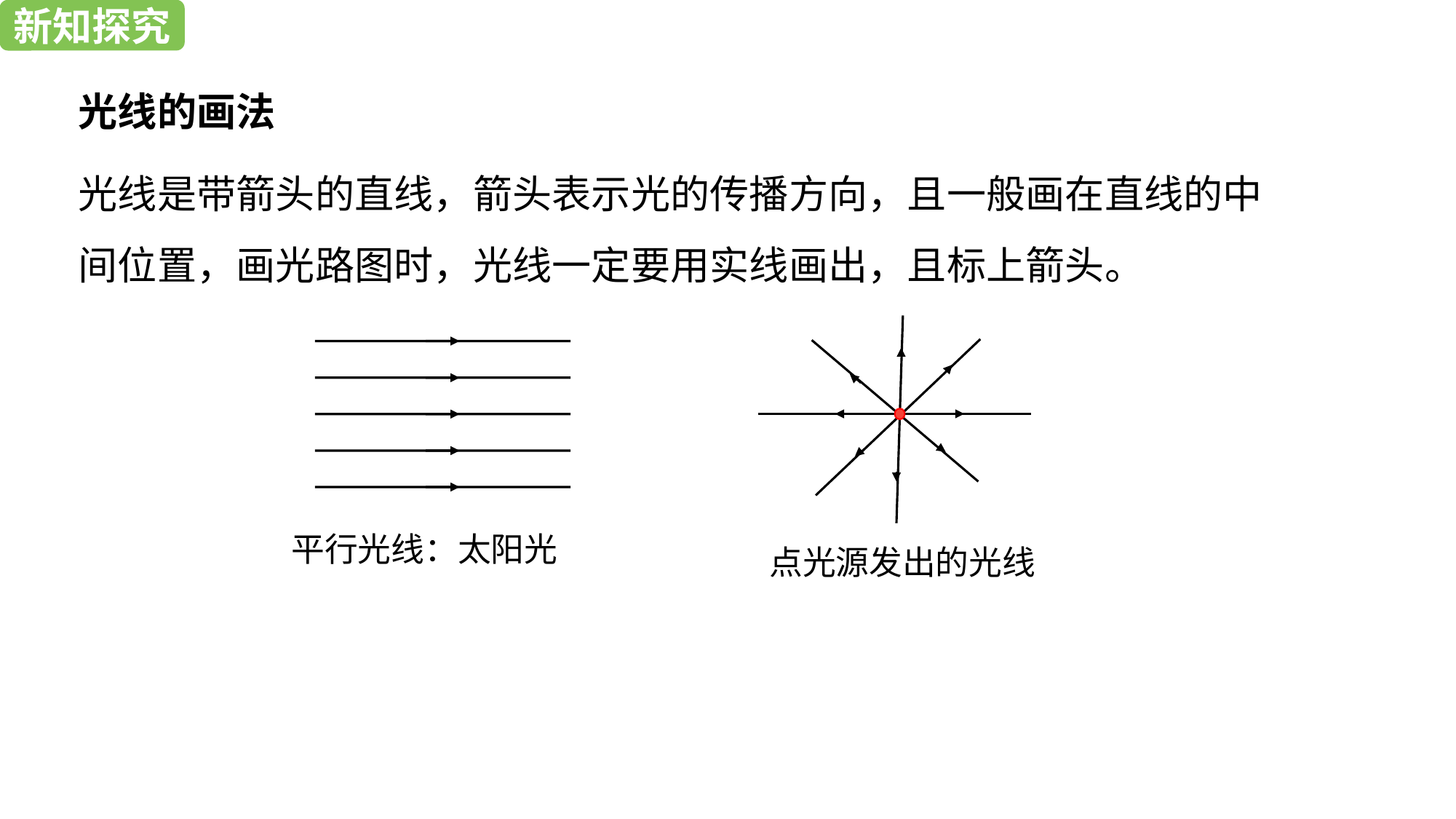

新知探究
新知探究
光线的画法
光线是带箭头的直线，箭头表示光的传播方向，且一般画在直线的中间位置，画光路图时，光线一定要用实线画出，且标上箭头。

平行光线：太阳光
点光源发出的光线